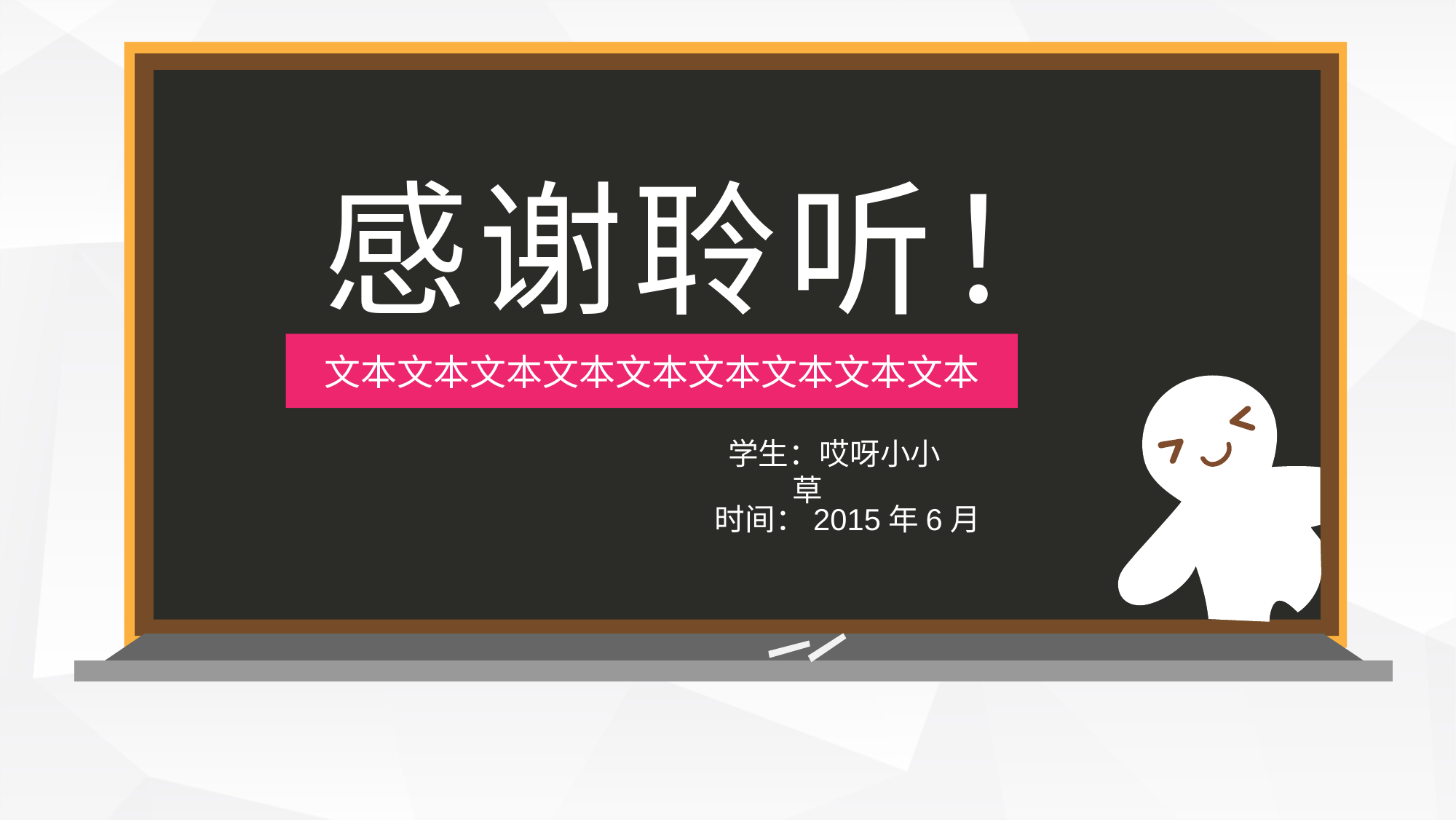

感谢聆听！
文本文本文本文本文本文本文本文本文本

学生：哎呀小小草
时间：2015年6月